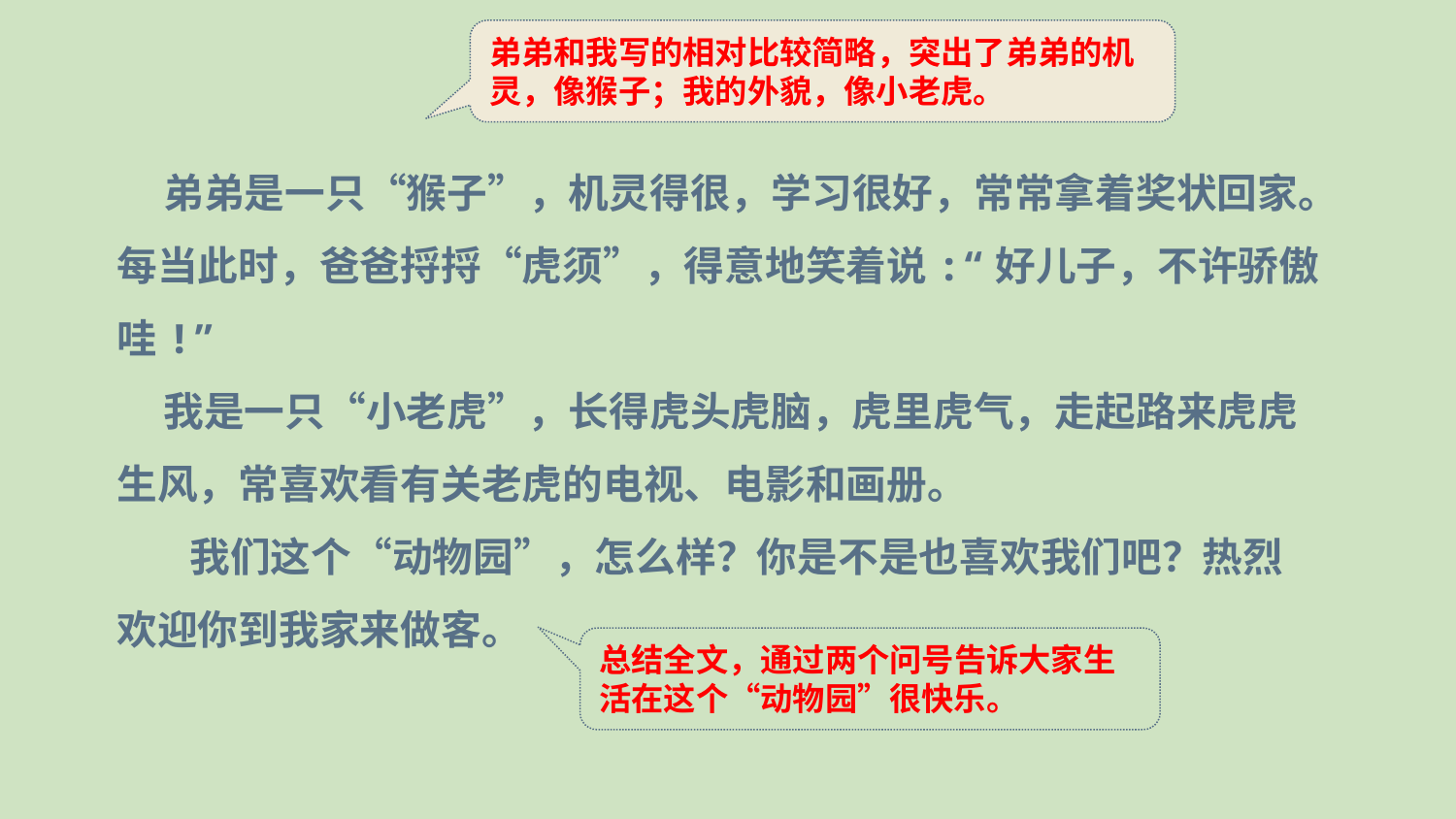

弟弟和我写的相对比较简略，突出了弟弟的机灵，像猴子；我的外貌，像小老虎。
    弟弟是一只“猴子”，机灵得很，学习很好，常常拿着奖状回家。每当此时，爸爸捋捋“虎须”，得意地笑着说:“好儿子，不许骄傲哇!”
    我是一只“小老虎”，长得虎头虎脑，虎里虎气，走起路来虎虎生风，常喜欢看有关老虎的电视、电影和画册。
我们这个“动物园”，怎么样？你是不是也喜欢我们吧？热烈欢迎你到我家来做客。
总结全文，通过两个问号告诉大家生活在这个“动物园”很快乐。